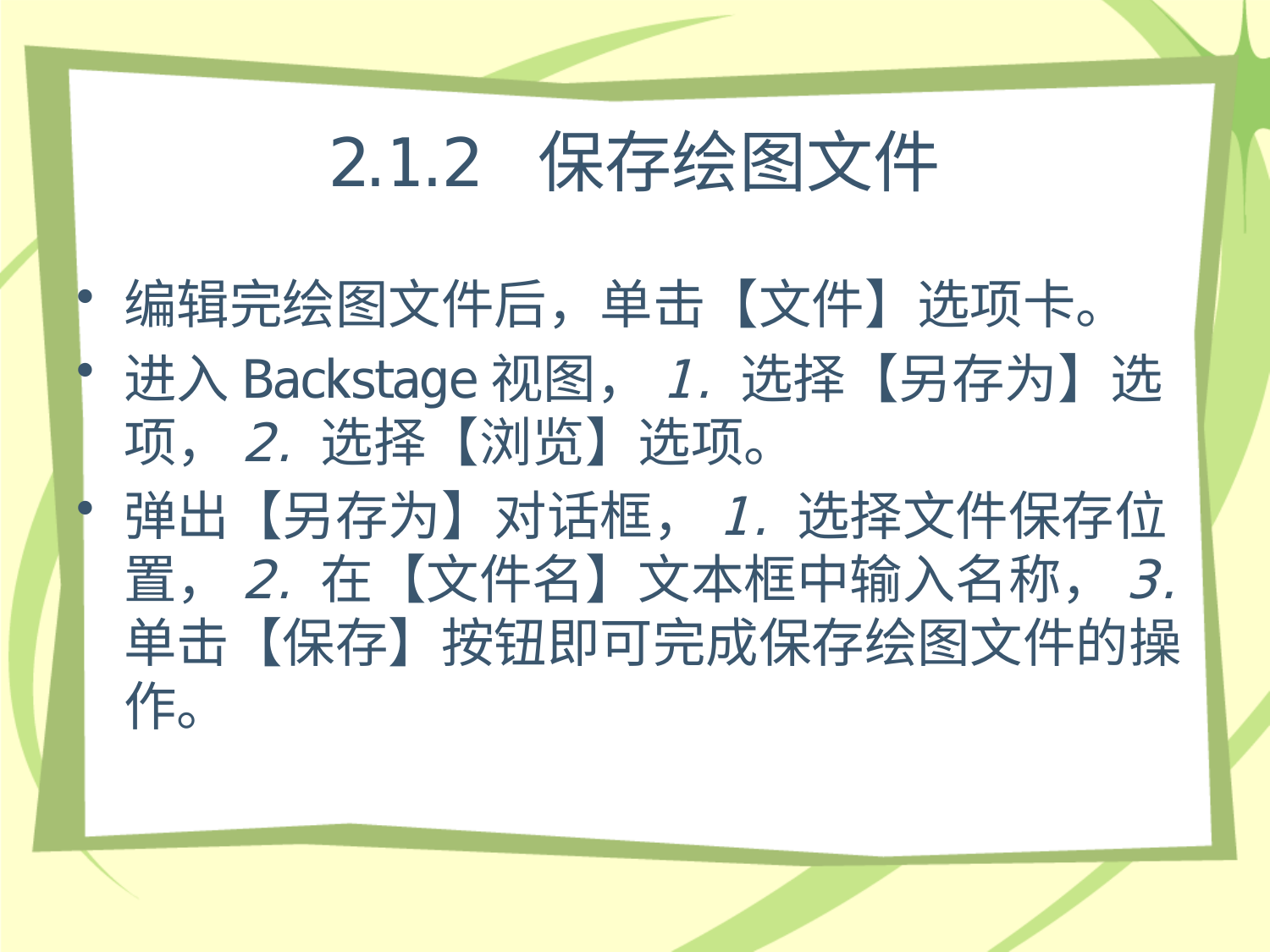

# 2.1.2  保存绘图文件
编辑完绘图文件后，单击【文件】选项卡。
进入Backstage视图，1. 选择【另存为】选项，2. 选择【浏览】选项。
弹出【另存为】对话框，1. 选择文件保存位置，2. 在【文件名】文本框中输入名称，3. 单击【保存】按钮即可完成保存绘图文件的操作。